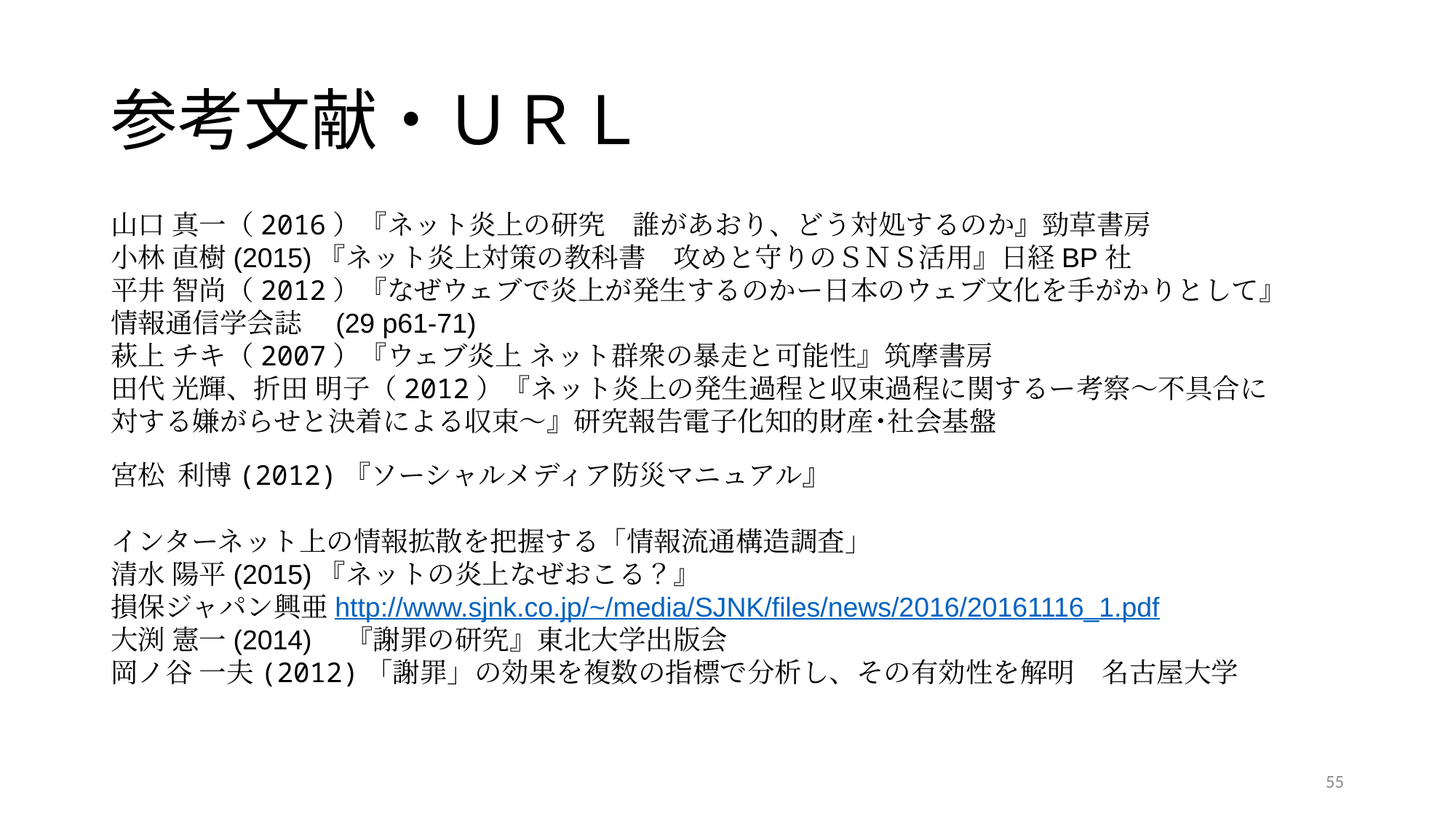

# 参考文献・ＵＲＬ
山口 真一（2016）『ネット炎上の研究　誰があおり、どう対処するのか』勁草書房
小林 直樹(2015)『ネット炎上対策の教科書　攻めと守りのＳＮＳ活用』日経BP社
平井 智尚（2012）『なぜウェブで炎上が発生するのかー日本のウェブ文化を手がかりとして』情報通信学会誌　(29 p61-71)
萩上 チキ（2007）『ウェブ炎上 ネット群衆の暴走と可能性』筑摩書房
田代 光輝、折田 明子（2012）『ネット炎上の発生過程と収束過程に関するー考察～不具合に対する嫌がらせと決着による収束～』研究報告電子化知的財産･社会基盤
宮松 利博(2012)『ソーシャルメディア防災マニュアル』

インターネット上の情報拡散を把握する「情報流通構造調査」
清水 陽平(2015)『ネットの炎上なぜおこる？』
損保ジャパン興亜http://www.sjnk.co.jp/~/media/SJNK/files/news/2016/20161116_1.pdf
大渕 憲一(2014)　『謝罪の研究』東北大学出版会
岡ノ谷 一夫(2012)「謝罪」の効果を複数の指標で分析し、その有効性を解明　名古屋大学

55